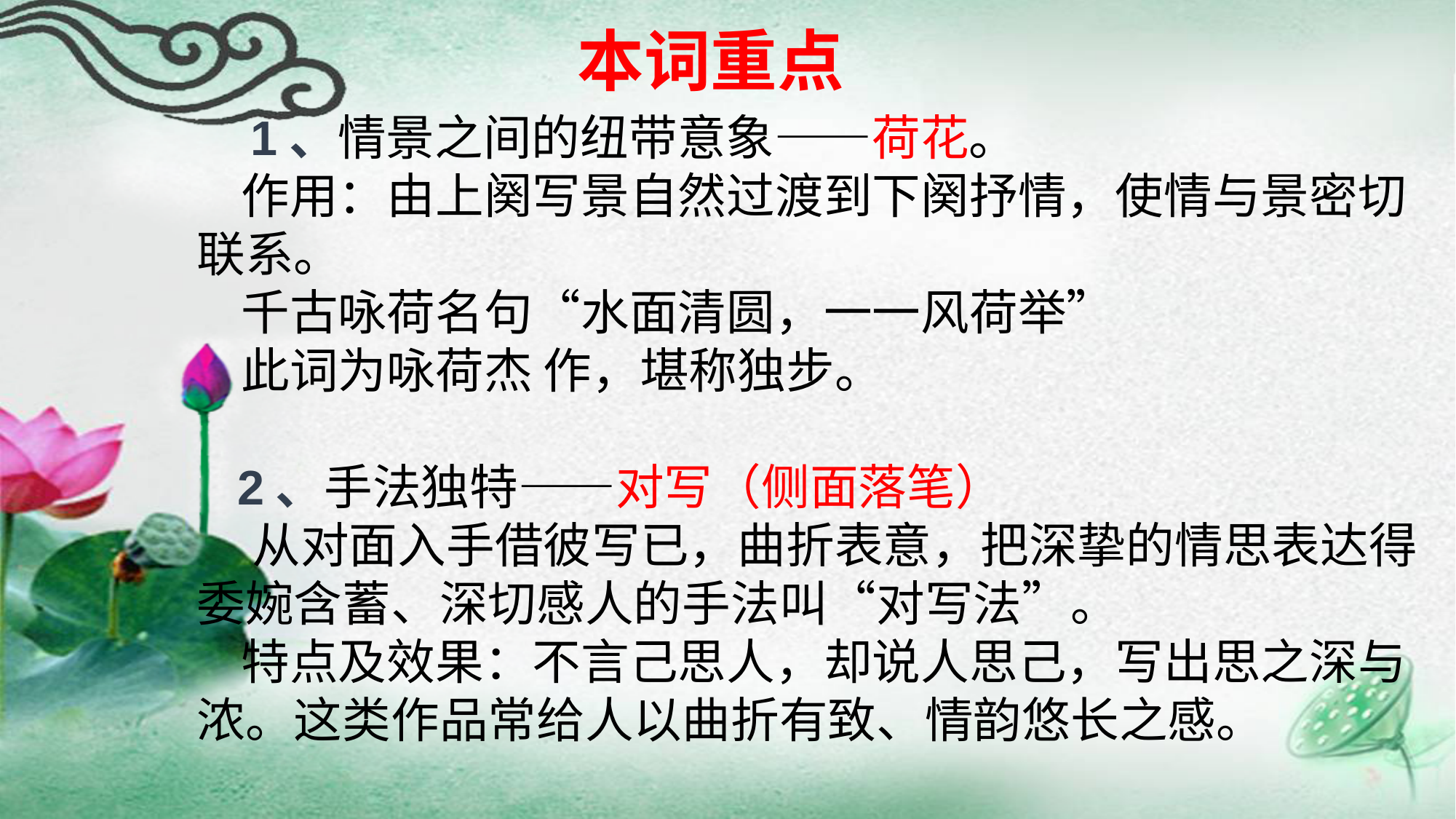

1、情景之间的纽带意象——荷花。
   作用：由上阕写景自然过渡到下阕抒情，使情与景密切联系。
   千古咏荷名句“水面清圆，一一风荷举”
   此词为咏荷杰 作，堪称独步。

   2、手法独特——对写（侧面落笔）
    从对面入手借彼写已，曲折表意，把深挚的情思表达得委婉含蓄、深切感人的手法叫“对写法”。
   特点及效果：不言己思人，却说人思己，写出思之深与浓。这类作品常给人以曲折有致、情韵悠长之感。

本词重点